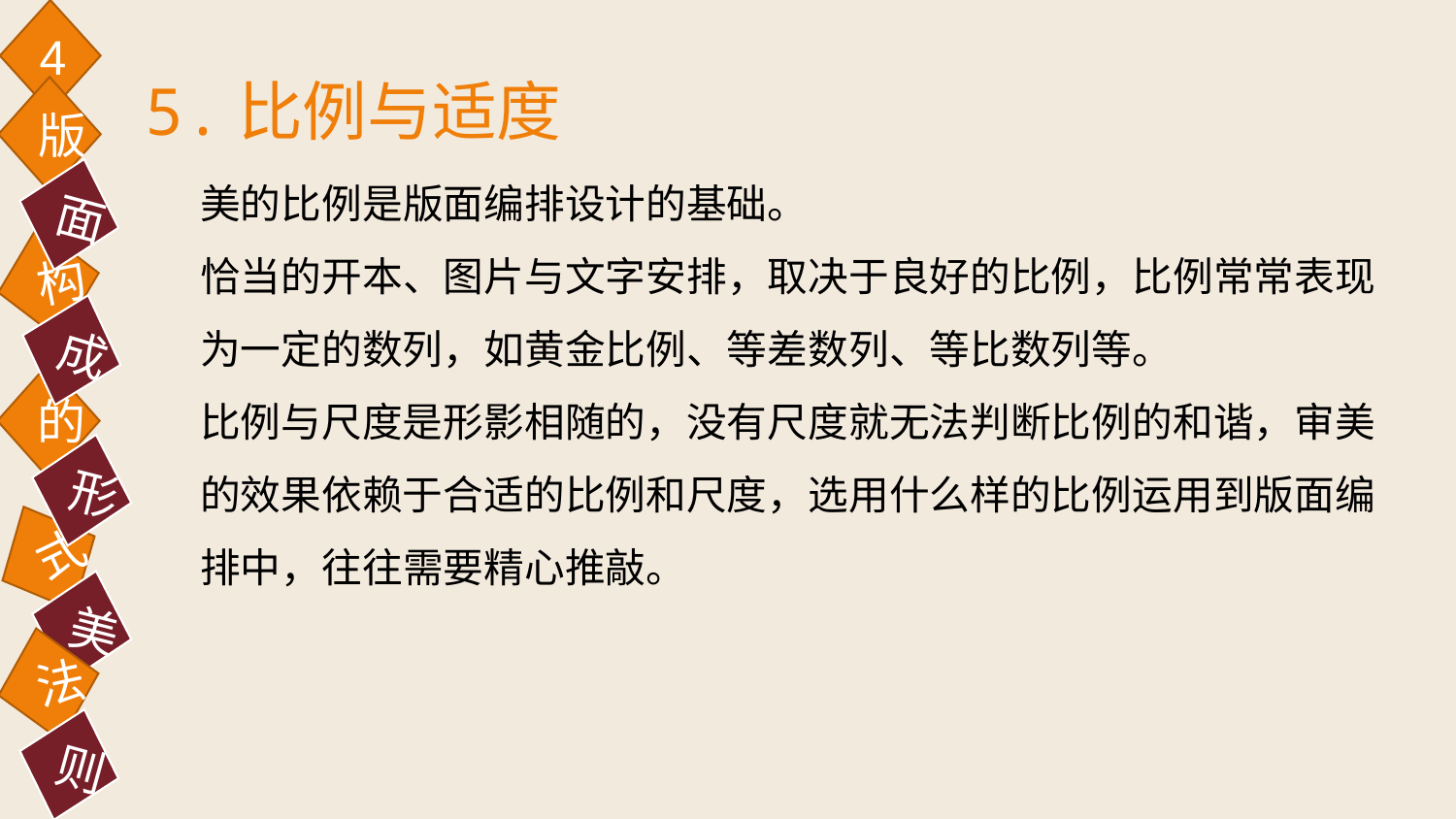

4
5.比例与适度
版
美的比例是版面编排设计的基础。
恰当的开本、图片与文字安排，取决于良好的比例，比例常常表现为一定的数列，如黄金比例、等差数列、等比数列等。
比例与尺度是形影相随的，没有尺度就无法判断比例的和谐，审美的效果依赖于合适的比例和尺度，选用什么样的比例运用到版面编排中，往往需要精心推敲。
面
构
成
的
形
式
美
法
则